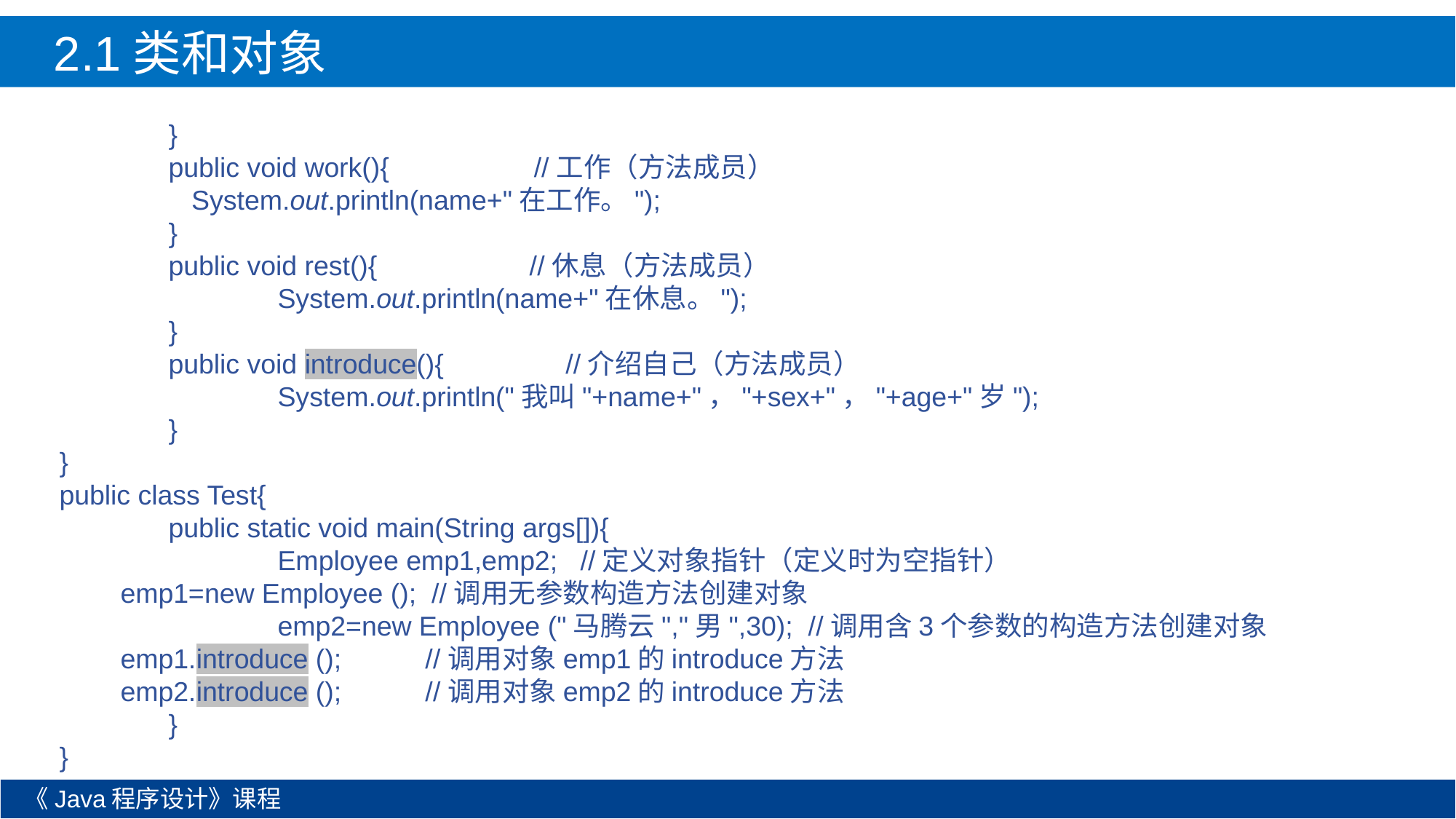

2.1类和对象
	}
	public void work(){                   //工作（方法成员）
	   System.out.println(name+"在工作。");
	}
	public void rest(){                    //休息（方法成员）
		System.out.println(name+"在休息。");
	}
	public void introduce(){                //介绍自己（方法成员）
		System.out.println("我叫"+name+"，"+sex+"，"+age+"岁");
	}
}
public class Test{
	public static void main(String args[]){
		Employee emp1,emp2;   //定义对象指针（定义时为空指针）
        emp1=new Employee ();  //调用无参数构造方法创建对象
		emp2=new Employee ("马腾云","男",30);  //调用含3个参数的构造方法创建对象
        emp1.introduce ();           //调用对象emp1的introduce方法
        emp2.introduce ();           //调用对象emp2的introduce方法
	}
}
《Java程序设计》课程